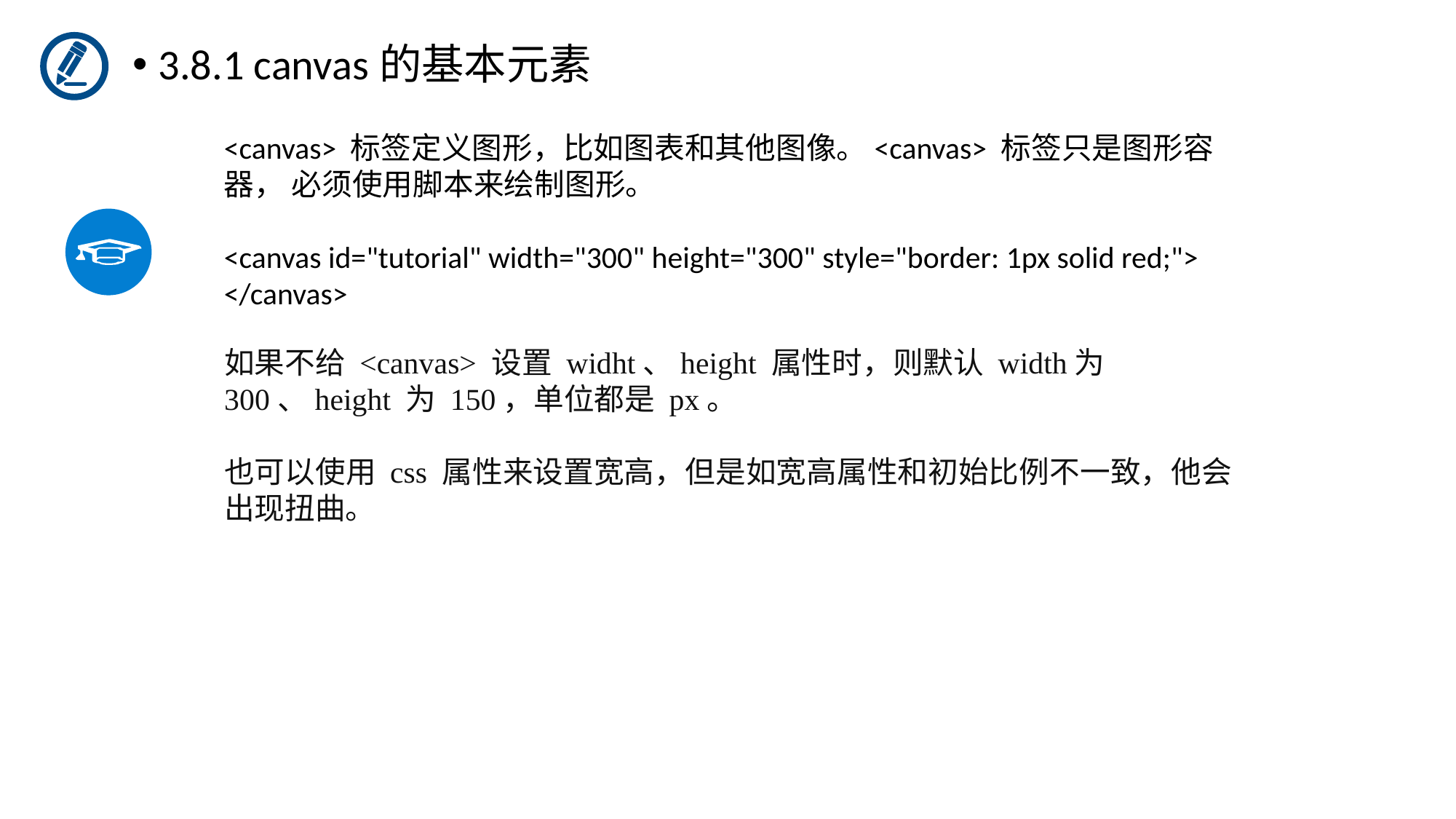

3.8.1 canvas的基本元素
<canvas> 标签定义图形，比如图表和其他图像。<canvas> 标签只是图形容器， 必须使用脚本来绘制图形。

<canvas id="tutorial" width="300" height="300" style="border: 1px solid red;"> </canvas>

如果不给 <canvas> 设置 widht、height 属性时，则默认 width为300、height 为 150，单位都是 px。

也可以使用 css 属性来设置宽高，但是如宽高属性和初始比例不一致，他会出现扭曲。